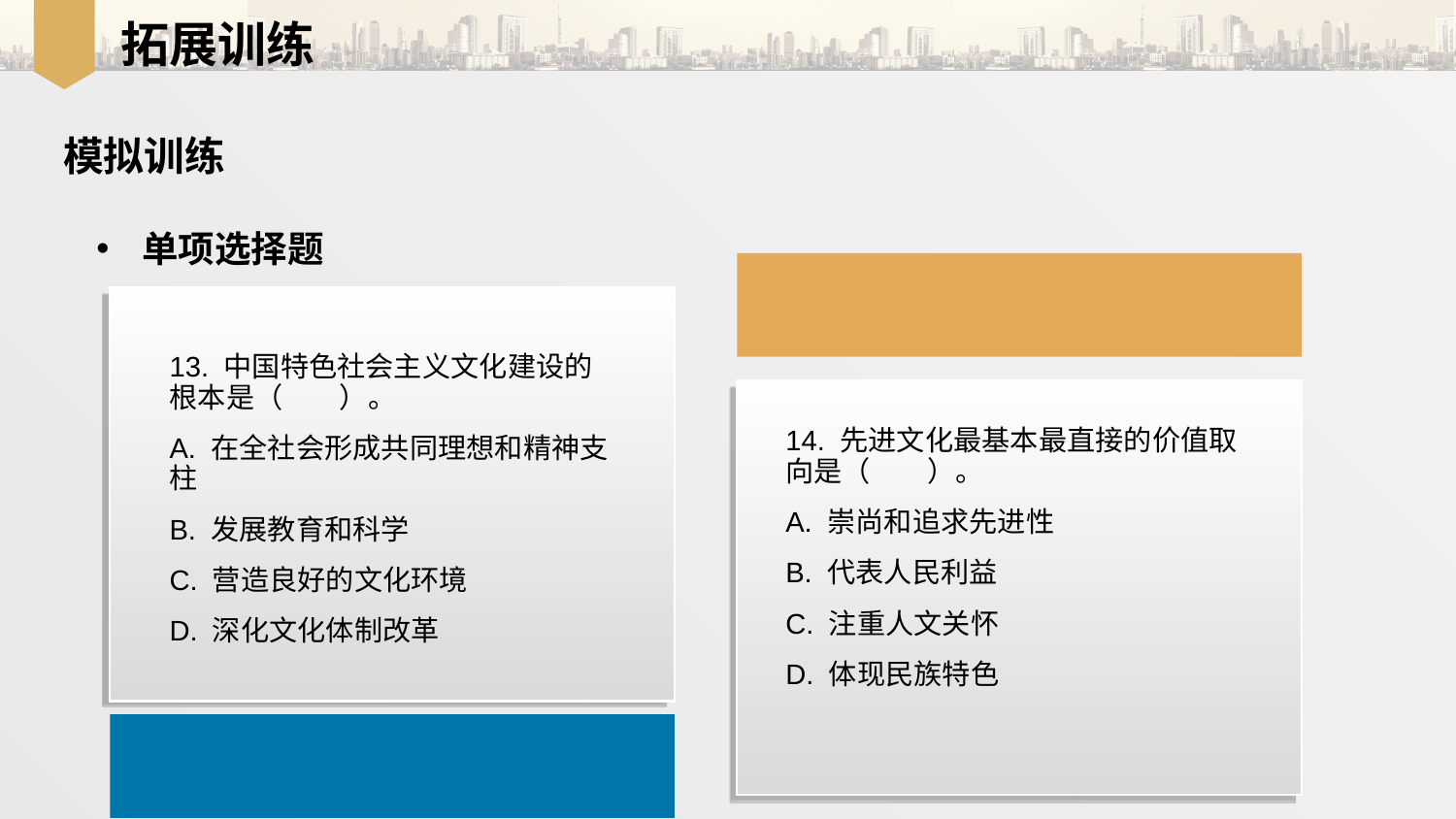

拓展训练
模拟训练
单项选择题

13. 中国特色社会主义文化建设的根本是（　　）。
A. 在全社会形成共同理想和精神支柱
B. 发展教育和科学
C. 营造良好的文化环境
D. 深化文化体制改革

14. 先进文化最基本最直接的价值取向是（　　）。
A. 崇尚和追求先进性
B. 代表人民利益
C. 注重人文关怀
D. 体现民族特色